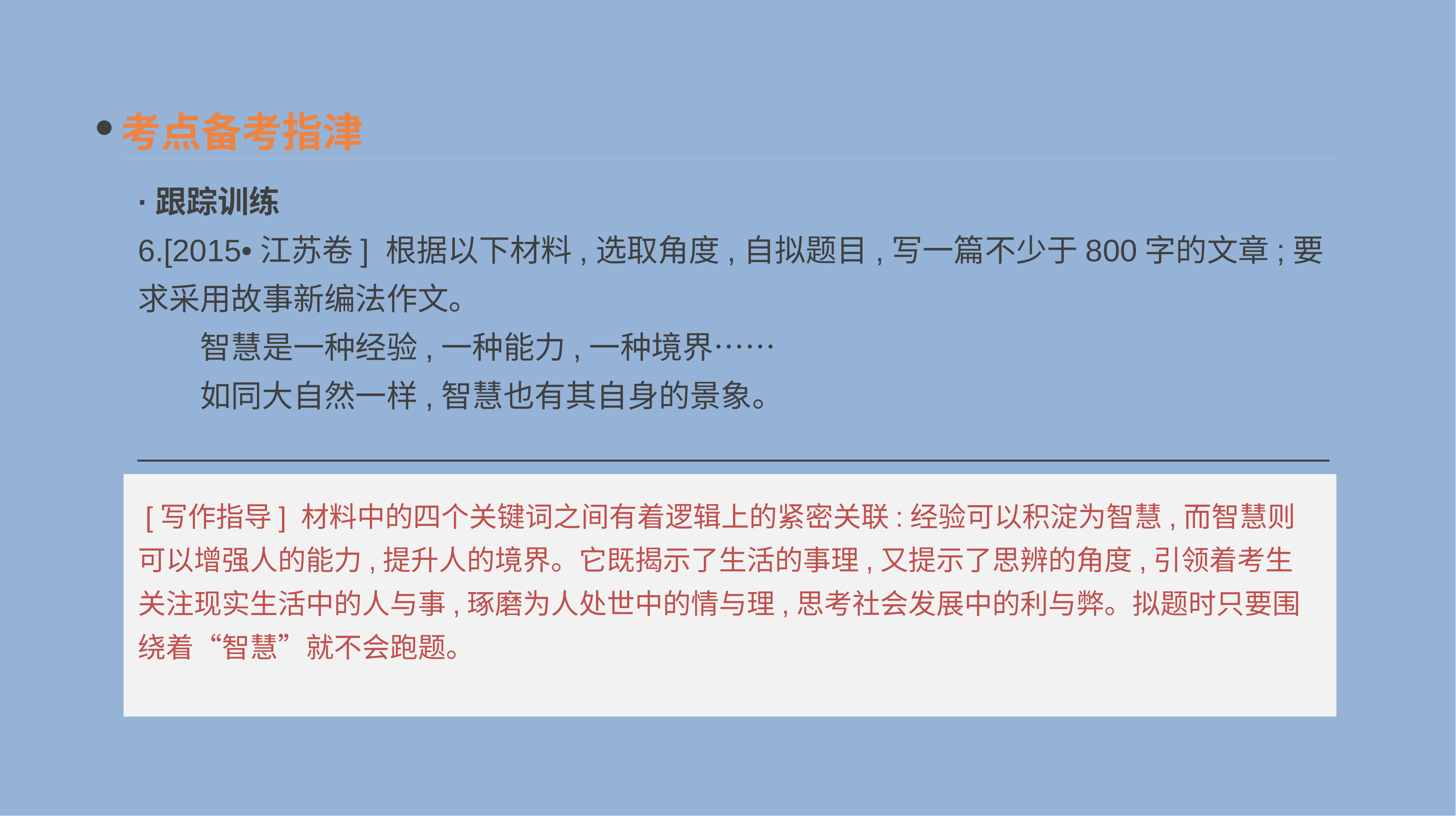

考点备考指津

·跟踪训练
6.[2015•江苏卷] 根据以下材料,选取角度,自拟题目,写一篇不少于800字的文章;要求采用故事新编法作文。
　　智慧是一种经验,一种能力,一种境界……
　　如同大自然一样,智慧也有其自身的景象。
_____________________________________________________________________________________
_____________________________________________________________________________________

 [写作指导] 材料中的四个关键词之间有着逻辑上的紧密关联:经验可以积淀为智慧,而智慧则可以增强人的能力,提升人的境界。它既揭示了生活的事理,又提示了思辨的角度,引领着考生关注现实生活中的人与事,琢磨为人处世中的情与理,思考社会发展中的利与弊。拟题时只要围绕着“智慧”就不会跑题。